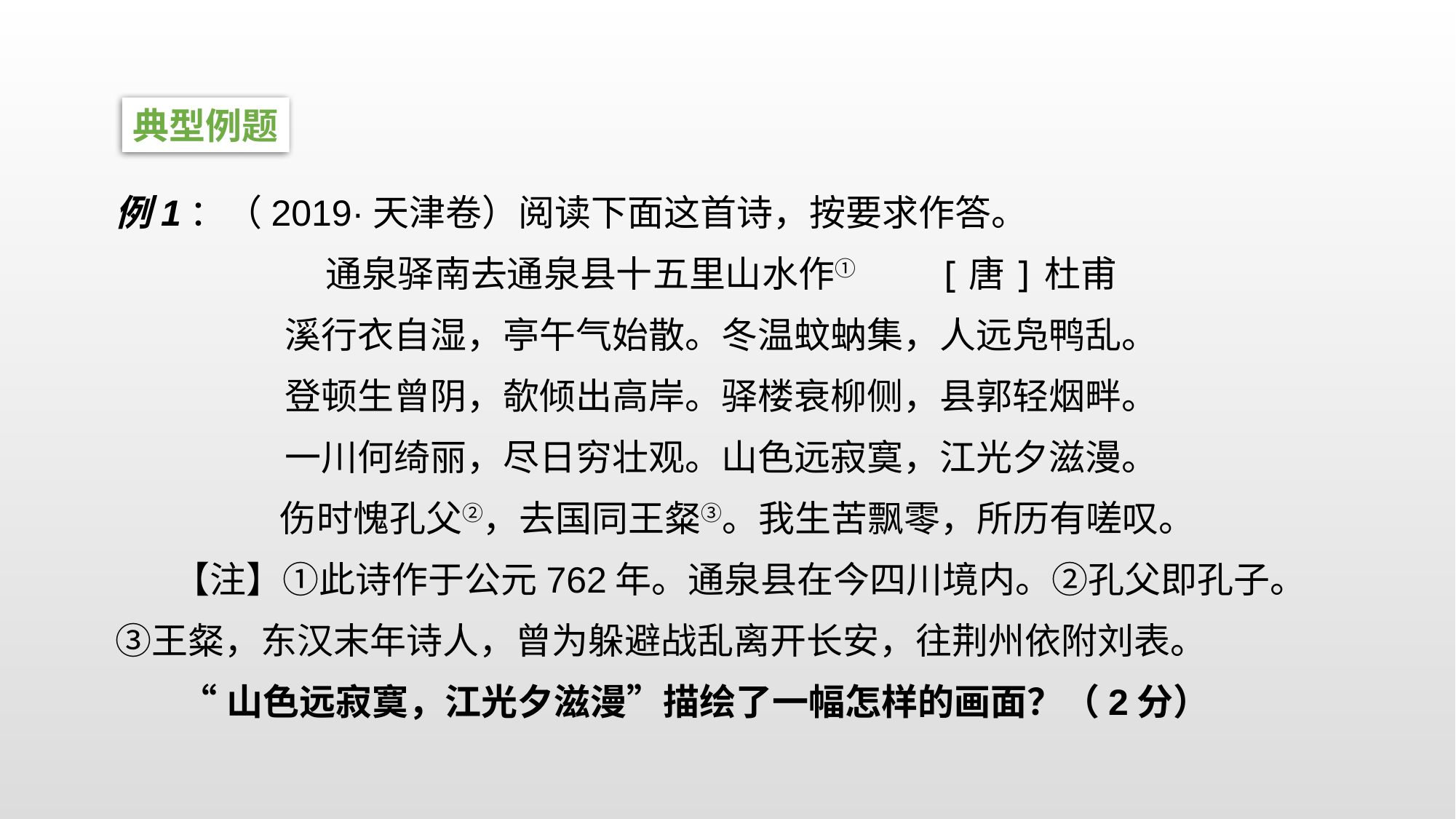

典型例题
例1：（2019·天津卷）阅读下面这首诗，按要求作答。
通泉驿南去通泉县十五里山水作①         [唐]杜甫
溪行衣自湿，亭午气始散。冬温蚊蚋集，人远凫鸭乱。
登顿生曾阴，欹倾出高岸。驿楼衰柳侧，县郭轻烟畔。
一川何绮丽，尽日穷壮观。山色远寂寞，江光夕滋漫。
   伤时愧孔父②，去国同王粲③。我生苦飘零，所历有嗟叹。
      【注】①此诗作于公元762年。通泉县在今四川境内。②孔父即孔子。③王粲，东汉末年诗人，曾为躲避战乱离开长安，往荆州依附刘表。
        “山色远寂寞，江光夕滋漫”描绘了一幅怎样的画面？（2分）